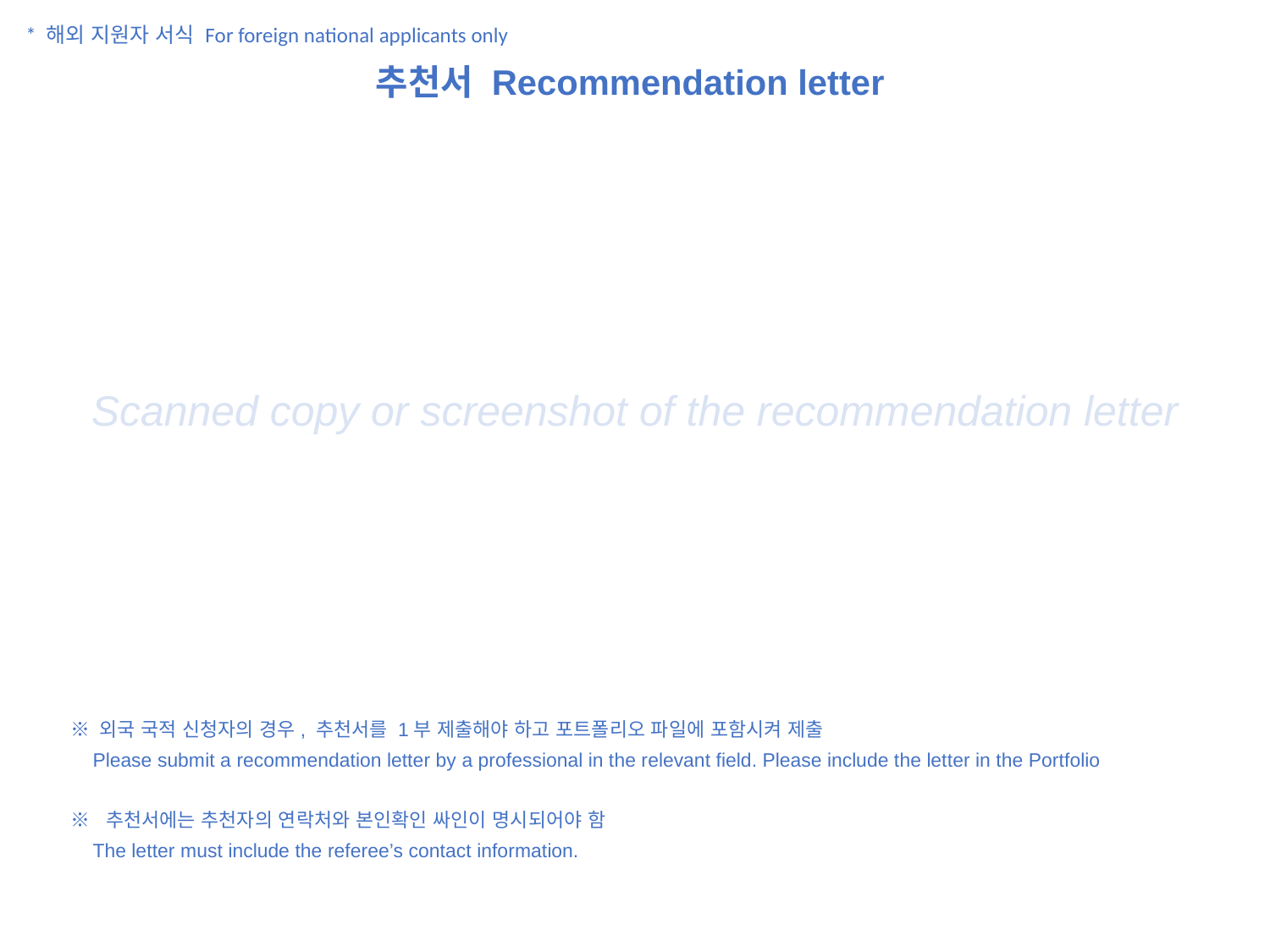

* 해외 지원자 서식 For foreign national applicants only
추천서 Recommendation letter
Scanned copy or screenshot of the recommendation letter
※ 외국 국적 신청자의 경우, 추천서를 1부 제출해야 하고 포트폴리오 파일에 포함시켜 제출
    Please submit a recommendation letter by a professional in the relevant field. Please include the letter in the Portfolio

※  추천서에는 추천자의 연락처와 본인확인 싸인이 명시되어야 함
    The letter must include the referee’s contact information.